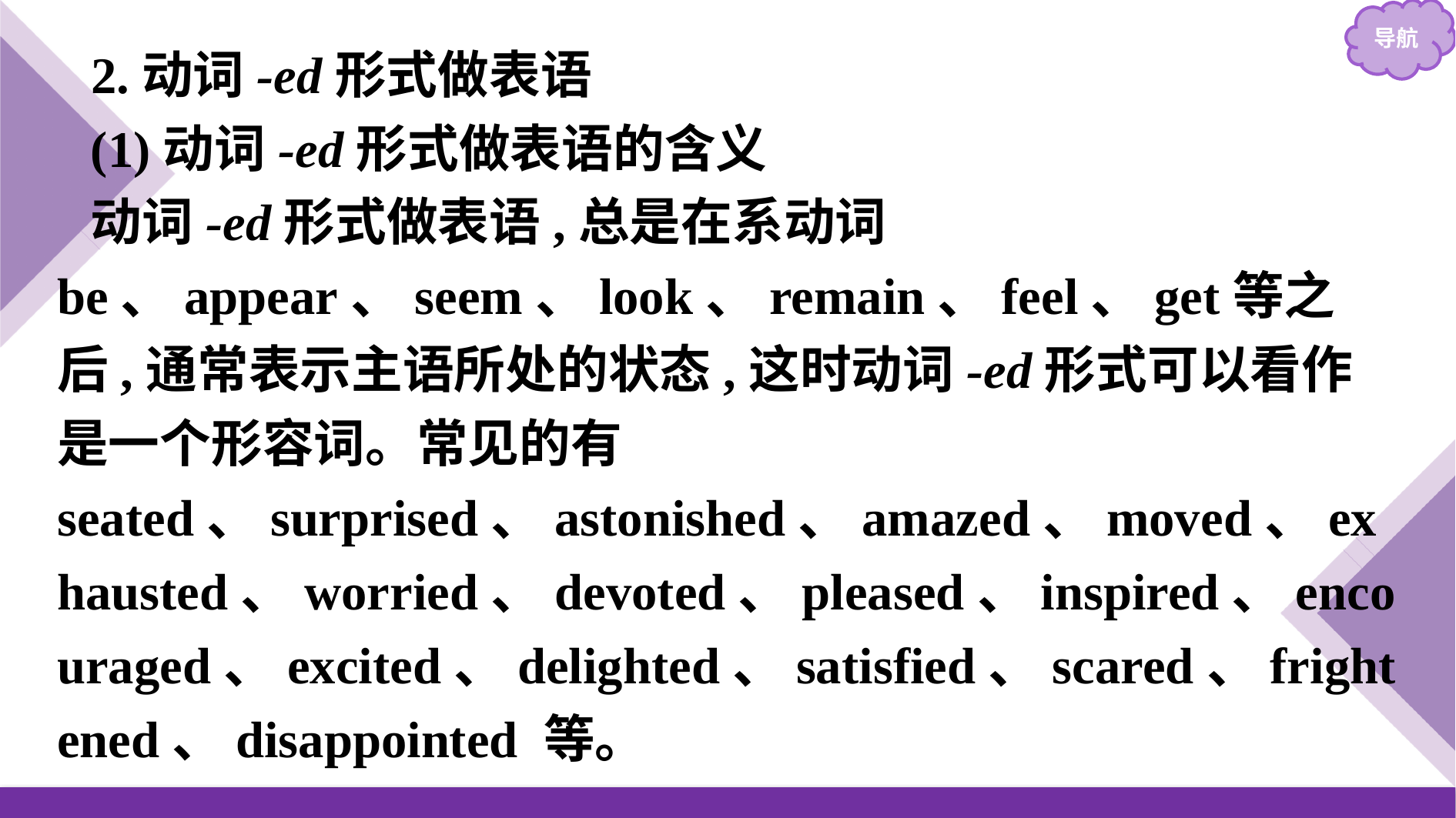

2.动词-ed形式做表语
(1)动词-ed形式做表语的含义
动词-ed形式做表语,总是在系动词be、appear、seem、look、remain、feel、get等之后,通常表示主语所处的状态,这时动词-ed形式可以看作是一个形容词。常见的有seated、surprised、astonished、amazed、moved、exhausted、worried、devoted、pleased、inspired、encouraged、excited、delighted、satisfied、scared、frightened、disappointed 等。